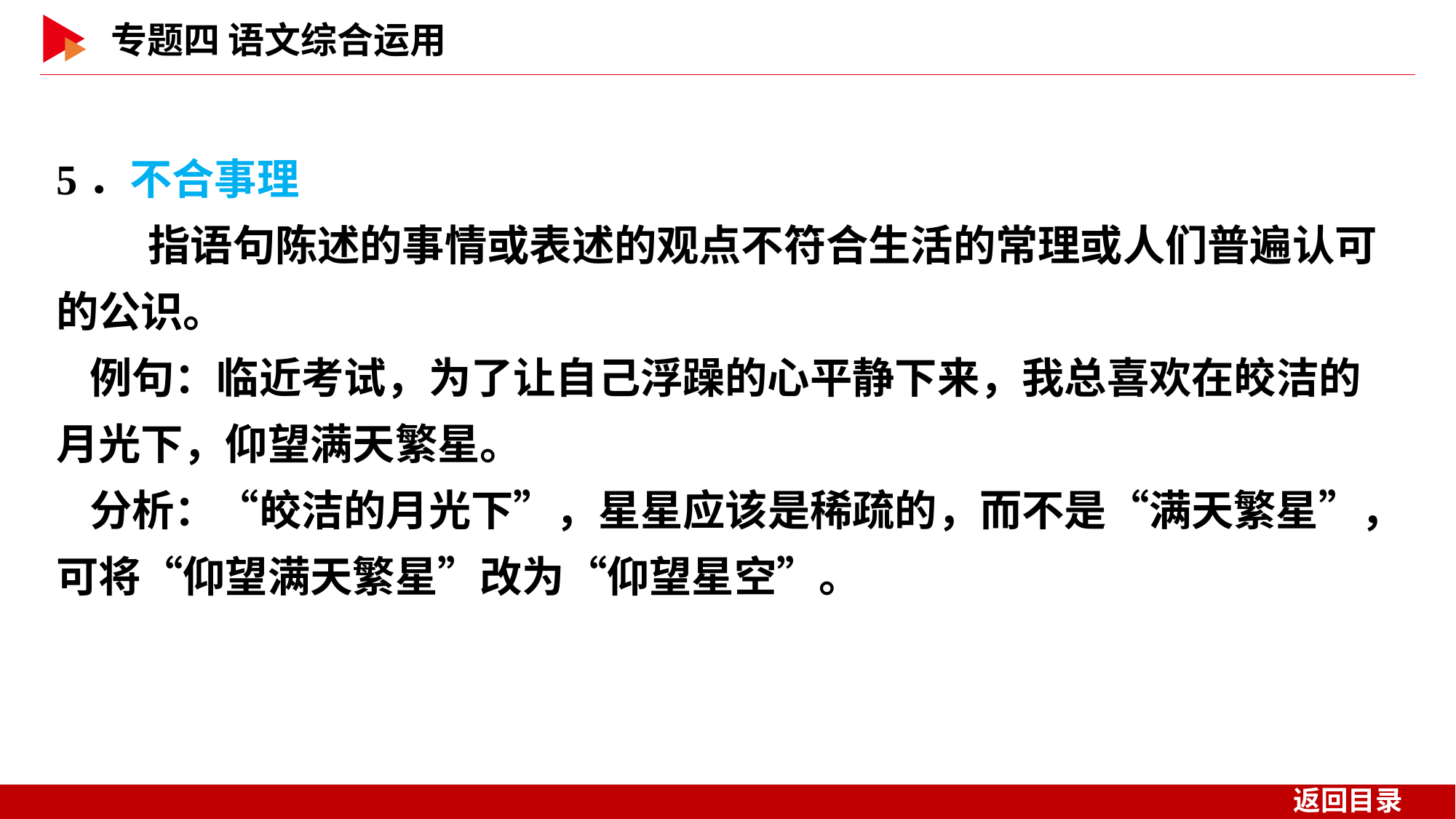

5．不合事理
     指语句陈述的事情或表述的观点不符合生活的常理或人们普遍认可的公识。
例句：临近考试，为了让自己浮躁的心平静下来，我总喜欢在皎洁的月光下，仰望满天繁星。
分析：“皎洁的月光下”，星星应该是稀疏的，而不是“满天繁星”，可将“仰望满天繁星”改为“仰望星空”。